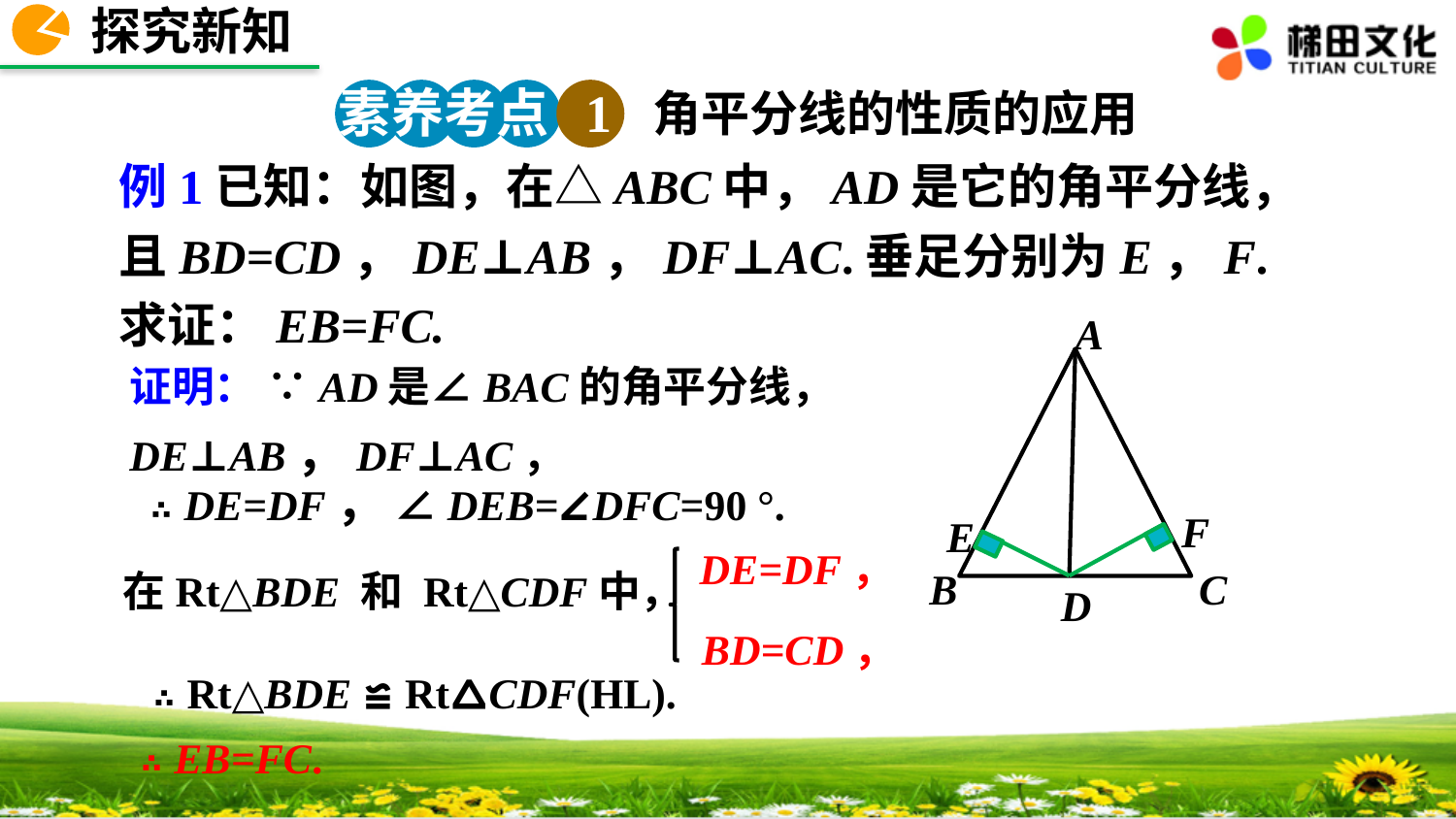

探究新知

素养考点  1

 角平分线的性质的应用
例1已知：如图，在△ABC中，AD是它的角平分线，且BD=CD，DE⊥AB，DF⊥AC.垂足分别为E，F.
求证：EB=FC.
A

F
E
B
C
D
证明： ∵AD是∠BAC的角平分线， DE⊥AB，DF⊥AC，
∴ DE=DF， ∠DEB=∠DFC=90 °.
DE=DF，

BD=CD，
在Rt△BDE 和 Rt△CDF中，
∴ Rt△BDE ≌ Rt△CDF(HL).
∴ EB=FC.